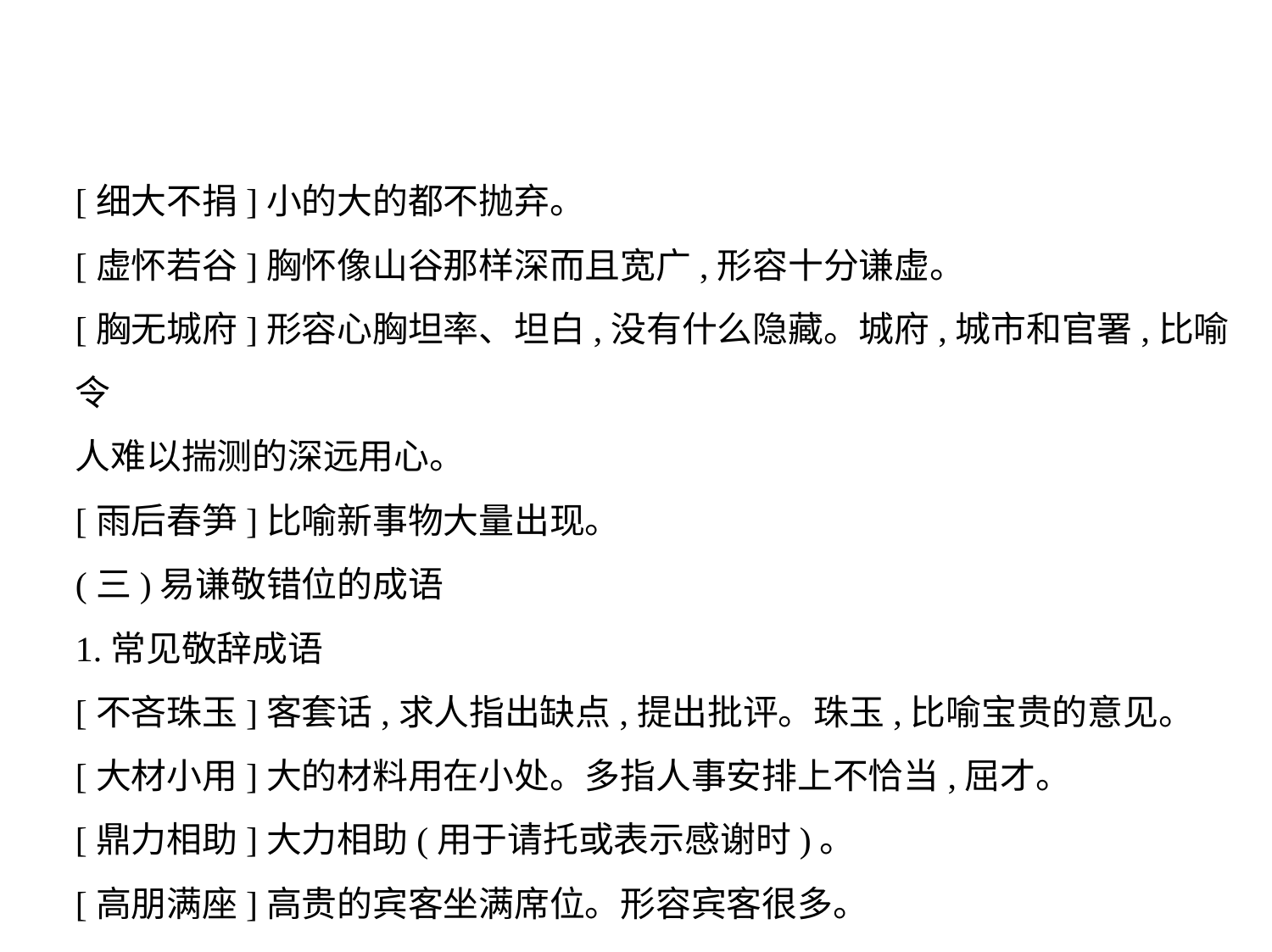

[细大不捐]小的大的都不抛弃。
[虚怀若谷]胸怀像山谷那样深而且宽广,形容十分谦虚。
[胸无城府]形容心胸坦率、坦白,没有什么隐藏。城府,城市和官署,比喻令
人难以揣测的深远用心。
[雨后春笋]比喻新事物大量出现。
(三)易谦敬错位的成语
1.常见敬辞成语
[不吝珠玉]客套话,求人指出缺点,提出批评。珠玉,比喻宝贵的意见。
[大材小用]大的材料用在小处。多指人事安排上不恰当,屈才。
[鼎力相助]大力相助(用于请托或表示感谢时)。
[高朋满座]高贵的宾客坐满席位。形容宾客很多。